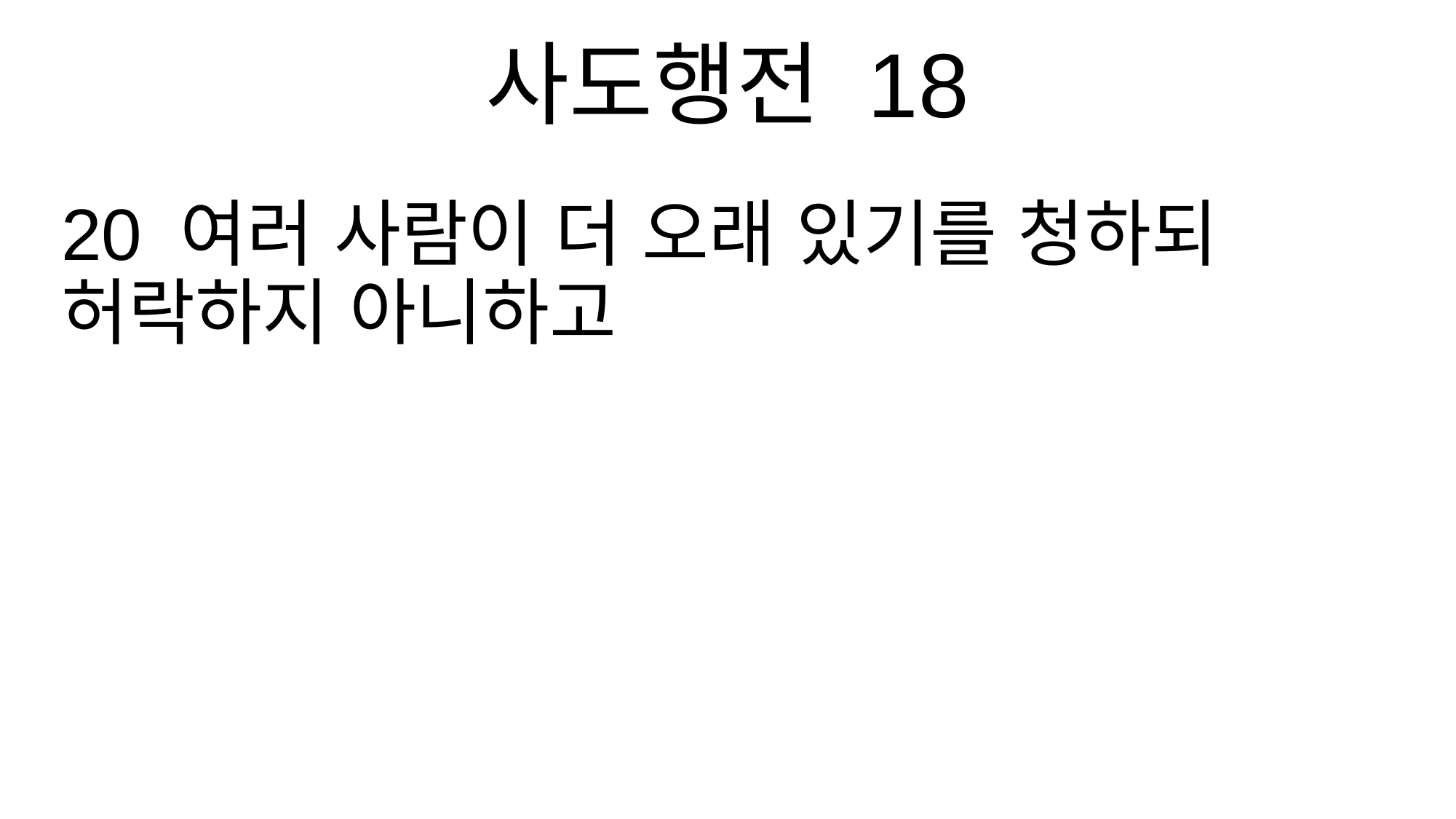

사도행전 18
20 여러 사람이 더 오래 있기를 청하되 허락하지 아니하고